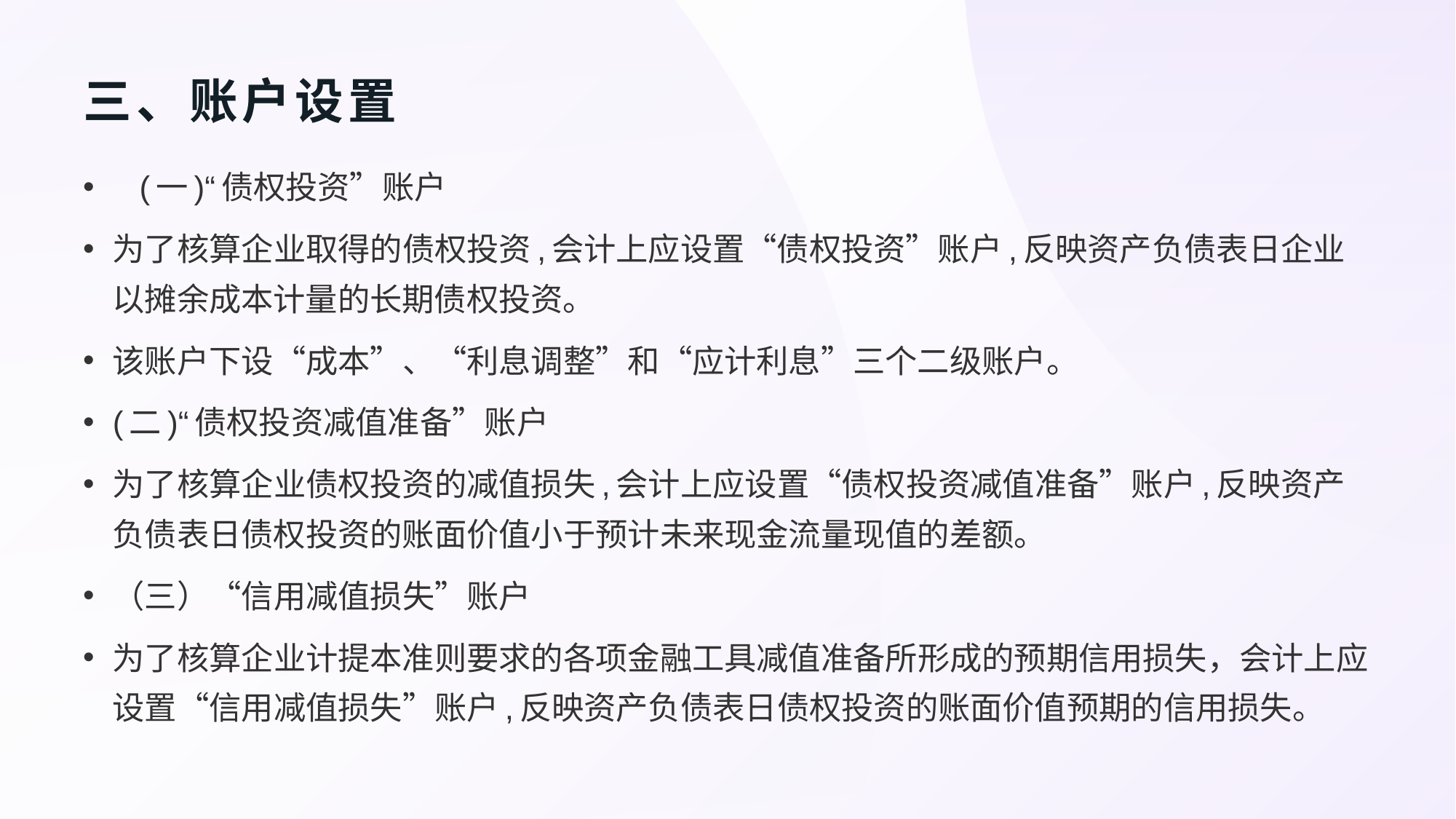

# 三、账户设置
   (一)“债权投资”账户
为了核算企业取得的债权投资,会计上应设置“债权投资”账户,反映资产负债表日企业以摊余成本计量的长期债权投资。
该账户下设“成本”、“利息调整”和“应计利息”三个二级账户。
(二)“债权投资减值准备”账户
为了核算企业债权投资的减值损失,会计上应设置“债权投资减值准备”账户,反映资产负债表日债权投资的账面价值小于预计未来现金流量现值的差额。
（三）“信用减值损失”账户
为了核算企业计提本准则要求的各项金融工具减值准备所形成的预期信用损失，会计上应设置“信用减值损失”账户,反映资产负债表日债权投资的账面价值预期的信用损失。